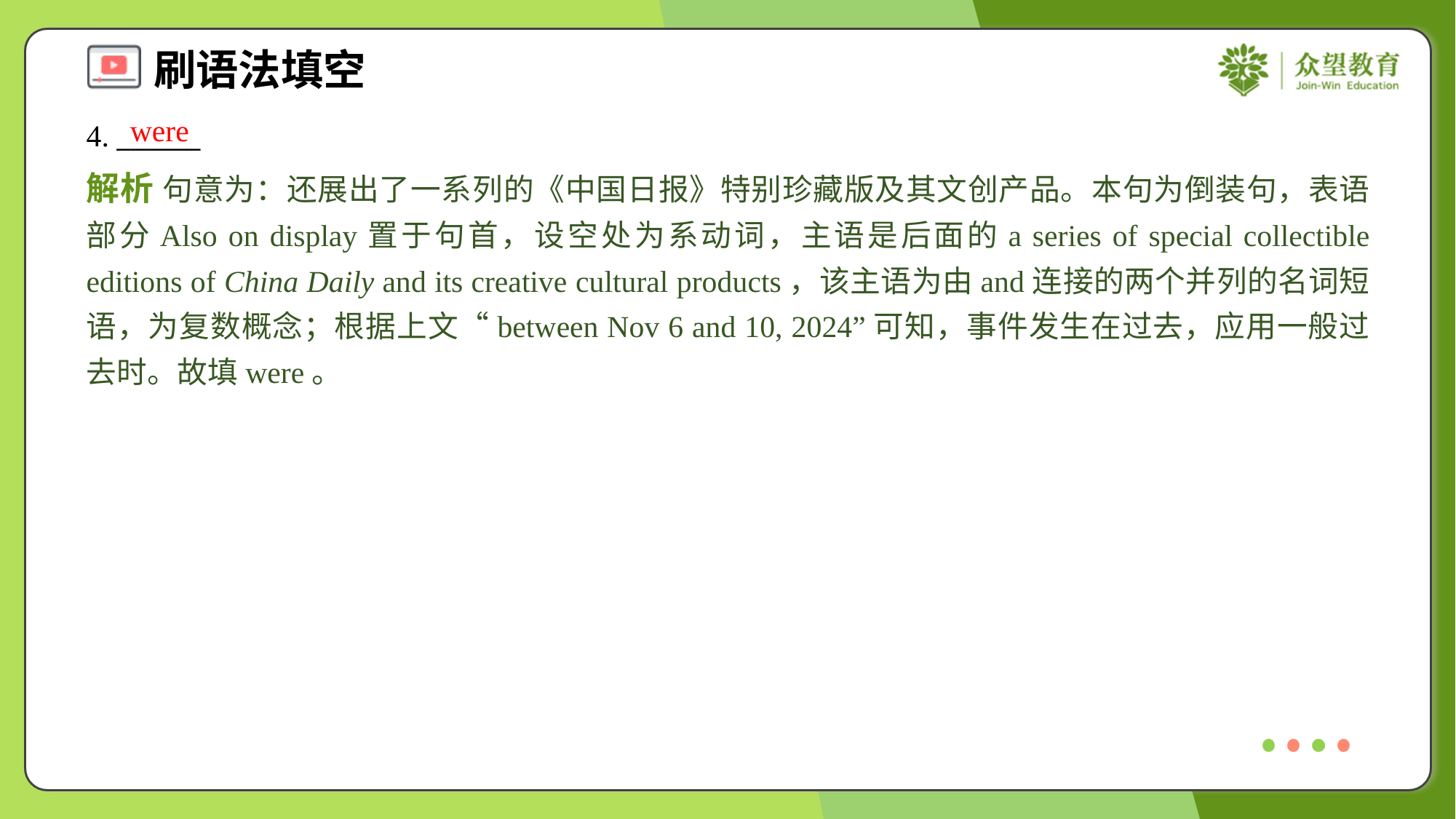

were
4. ______
解析 句意为：还展出了一系列的《中国日报》特别珍藏版及其文创产品。本句为倒装句，表语部分Also on display置于句首，设空处为系动词，主语是后面的a series of special collectible editions of China Daily and its creative cultural products，该主语为由and连接的两个并列的名词短语，为复数概念；根据上文“between Nov 6 and 10, 2024”可知，事件发生在过去，应用一般过去时。故填were。